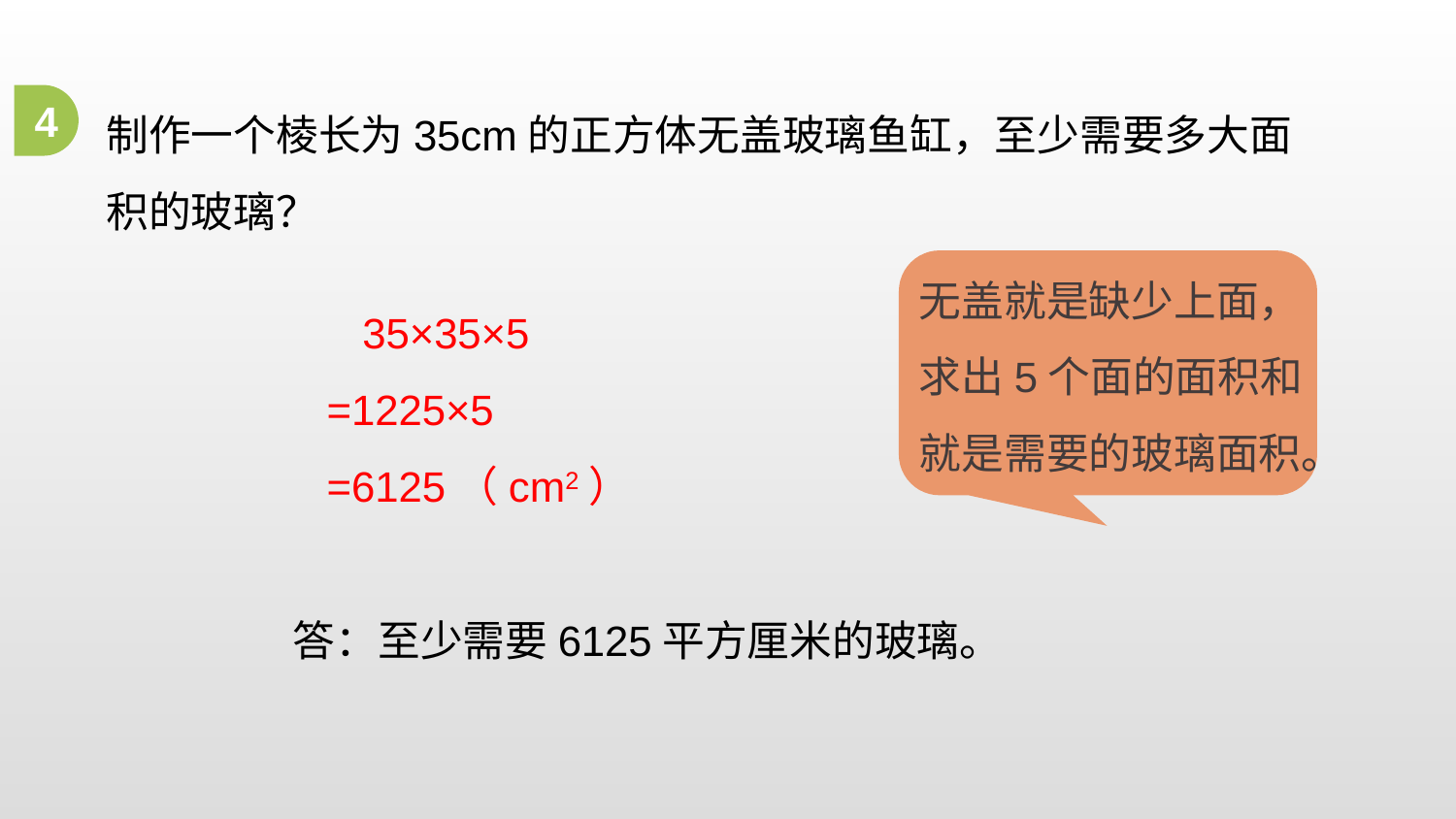

制作一个棱长为35cm的正方体无盖玻璃鱼缸，至少需要多大面积的玻璃？
4
无盖就是缺少上面，求出5个面的面积和就是需要的玻璃面积。

   35×35×5
=1225×5
=6125（cm2）
答：至少需要6125平方厘米的玻璃。